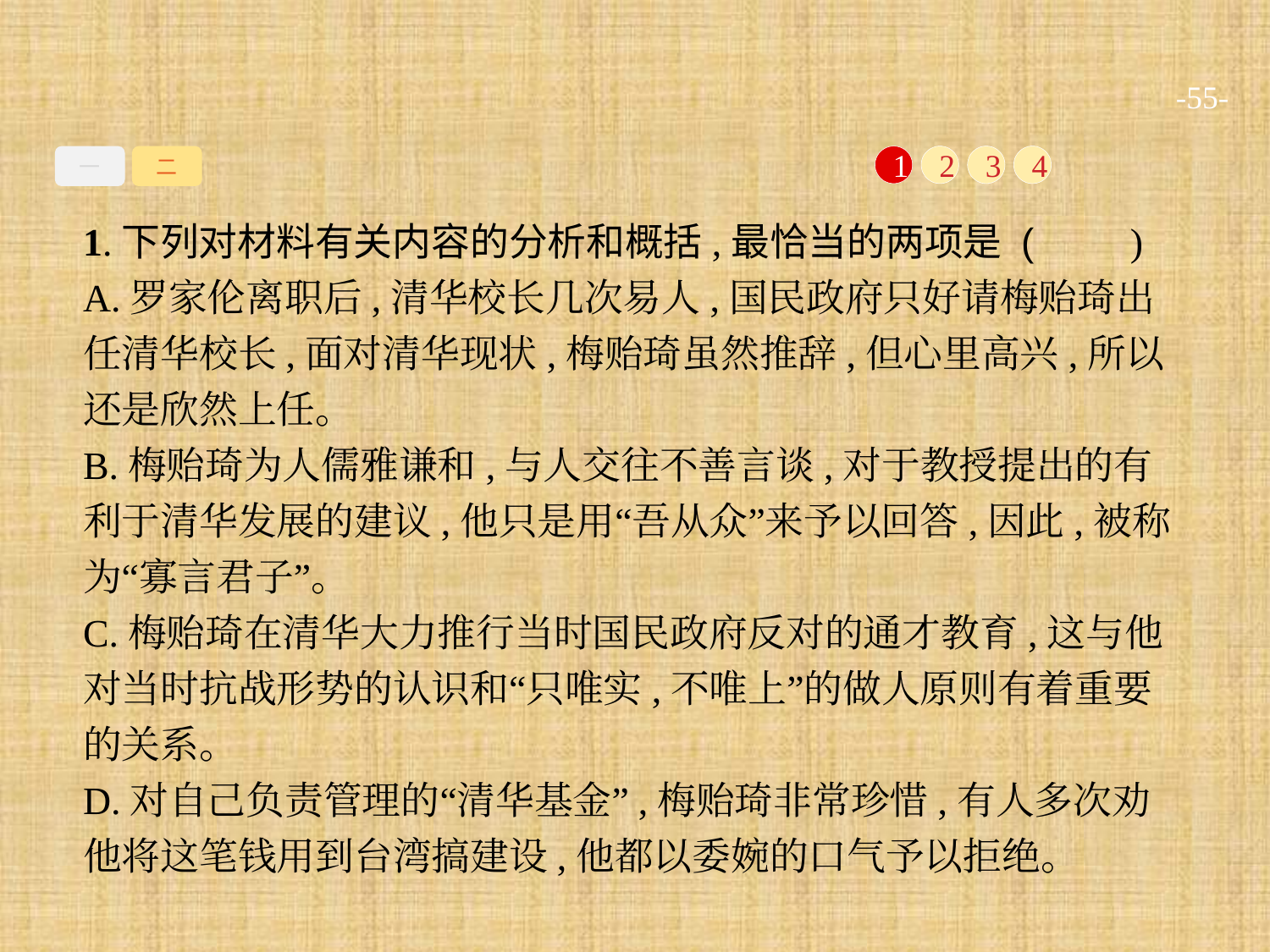

-55-
一
二
1
2
3
4
1.下列对材料有关内容的分析和概括,最恰当的两项是 (　　)
A.罗家伦离职后,清华校长几次易人,国民政府只好请梅贻琦出任清华校长,面对清华现状,梅贻琦虽然推辞,但心里高兴,所以还是欣然上任。
B.梅贻琦为人儒雅谦和,与人交往不善言谈,对于教授提出的有利于清华发展的建议,他只是用“吾从众”来予以回答,因此,被称为“寡言君子”。
C.梅贻琦在清华大力推行当时国民政府反对的通才教育,这与他对当时抗战形势的认识和“只唯实,不唯上”的做人原则有着重要的关系。
D.对自己负责管理的“清华基金”,梅贻琦非常珍惜,有人多次劝他将这笔钱用到台湾搞建设,他都以委婉的口气予以拒绝。